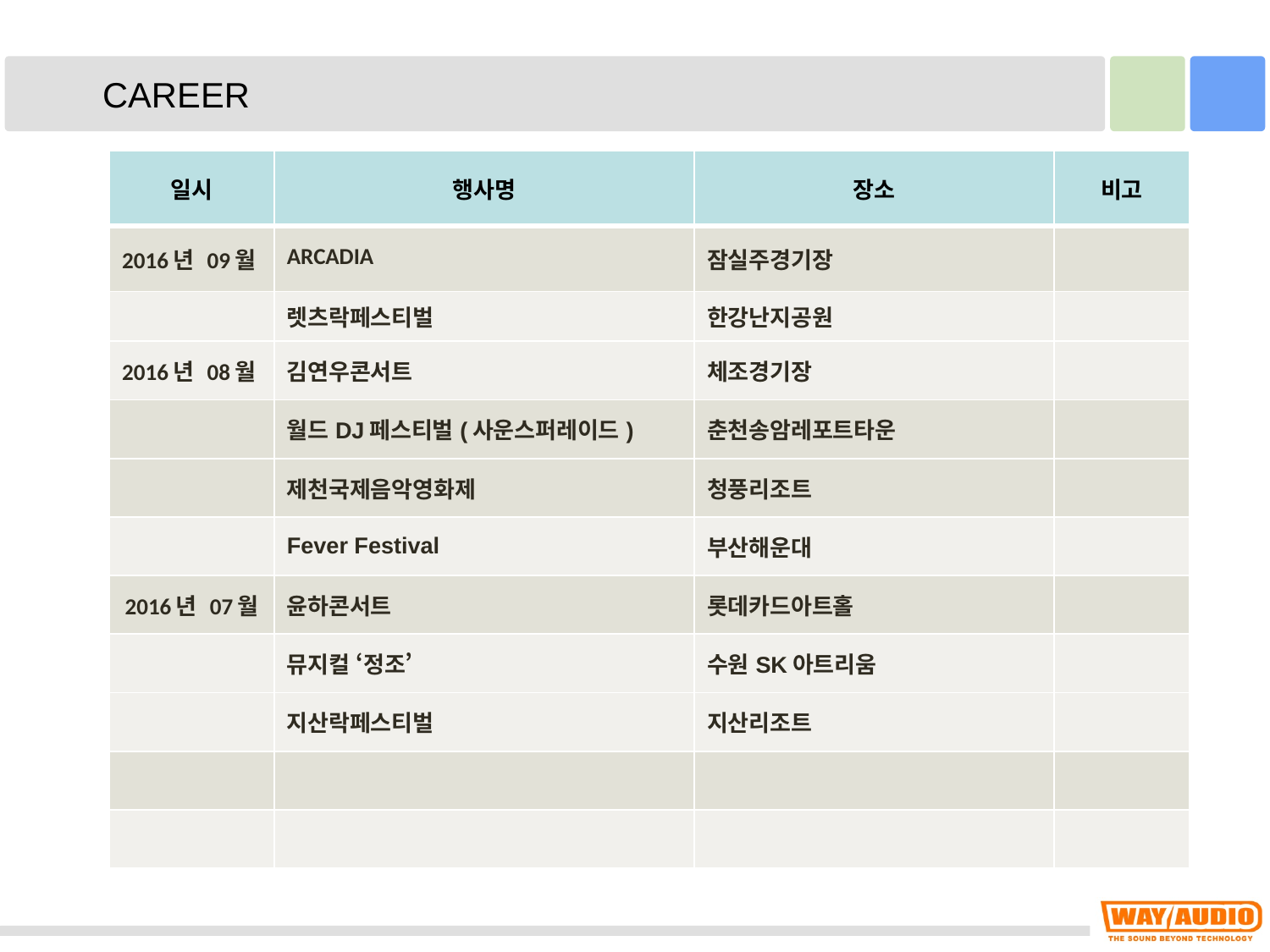

CAREER
| 일시 | 행사명 | 장소 | 비고 |
| --- | --- | --- | --- |
| 2016년 09월 | ARCADIA | 잠실주경기장 |  |
|  | 렛츠락페스티벌 | 한강난지공원 |  |
| 2016년 08월 | 김연우콘서트 | 체조경기장 |  |
|  | 월드DJ페스티벌(사운스퍼레이드) | 춘천송암레포트타운 |  |
|  | 제천국제음악영화제 | 청풍리조트 |  |
|  | Fever Festival | 부산해운대 |  |
| 2016년 07월 | 윤하콘서트 | 롯데카드아트홀 |  |
|  | 뮤지컬 ‘정조’ | 수원SK아트리움 |  |
|  | 지산락페스티벌 | 지산리조트 |  |
|  |  |  |  |
|  |  |  |  |